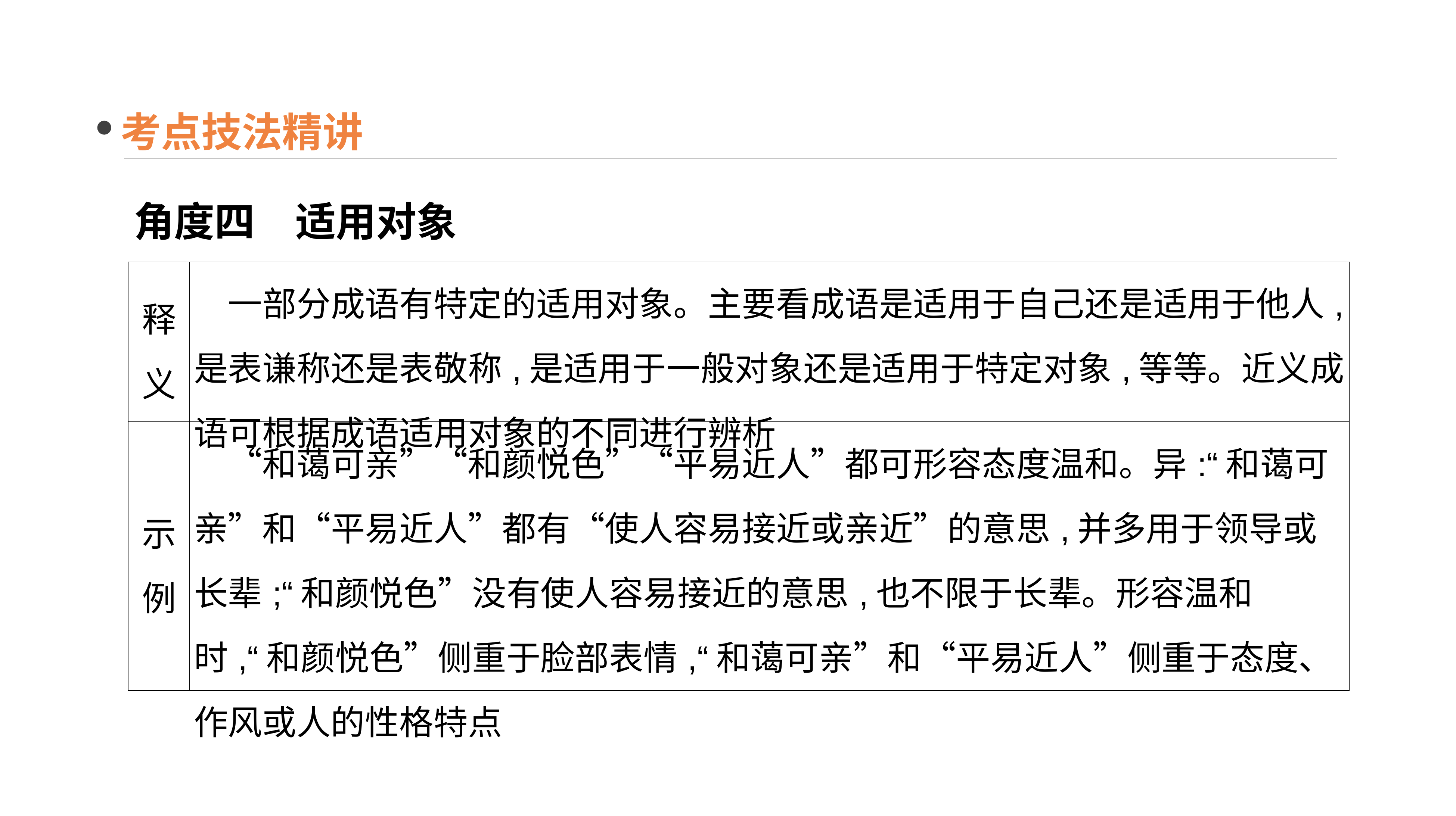

考点技法精讲

角度四　适用对象
| 释义 | 一部分成语有特定的适用对象。主要看成语是适用于自己还是适用于他人,是表谦称还是表敬称,是适用于一般对象还是适用于特定对象,等等。近义成语可根据成语适用对象的不同进行辨析 |
| --- | --- |
| 示例 | “和蔼可亲”“和颜悦色”“平易近人”都可形容态度温和。异:“和蔼可亲”和“平易近人”都有“使人容易接近或亲近”的意思,并多用于领导或长辈;“和颜悦色”没有使人容易接近的意思,也不限于长辈。形容温和时,“和颜悦色”侧重于脸部表情,“和蔼可亲”和“平易近人”侧重于态度、作风或人的性格特点 |